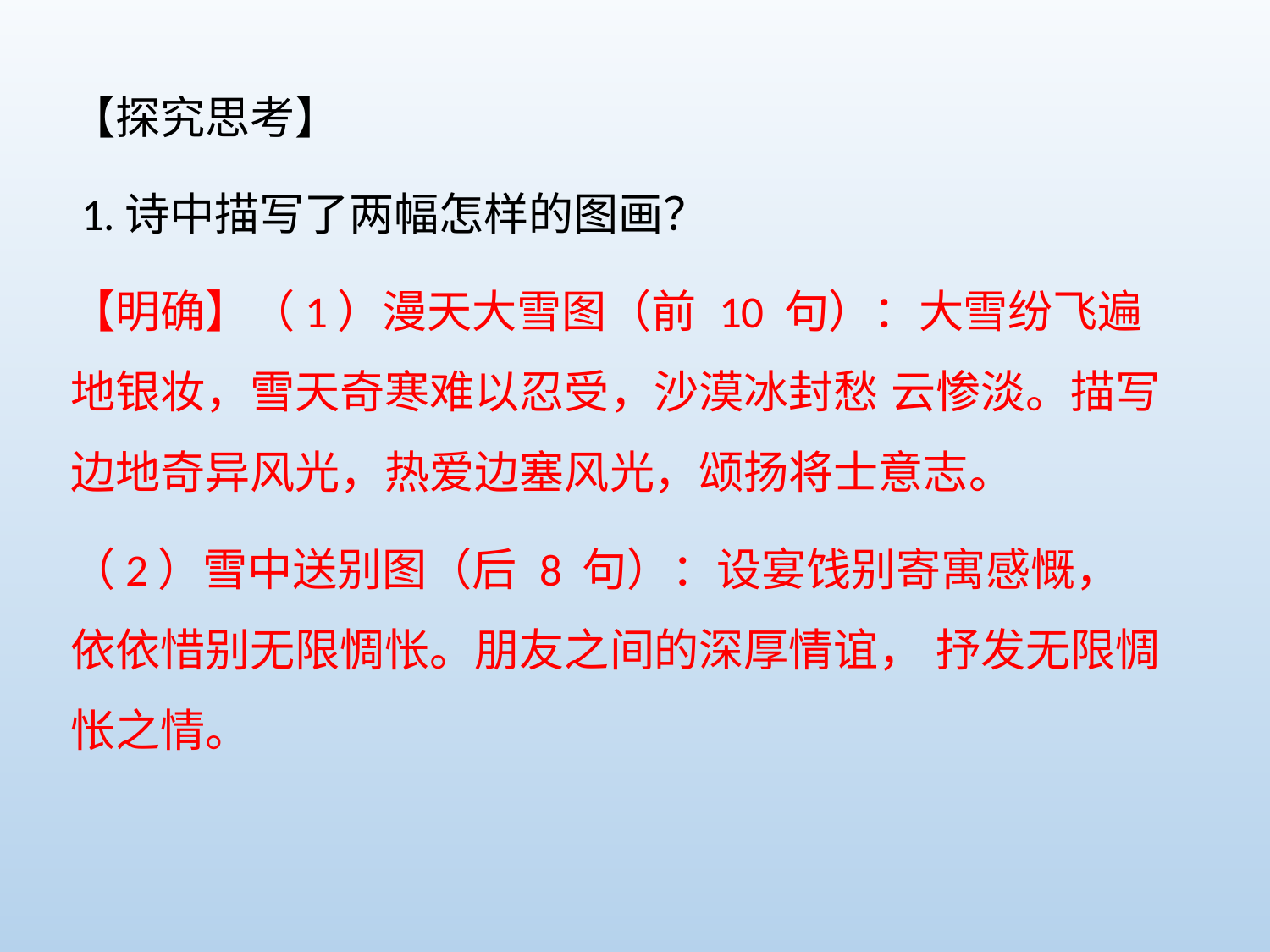

【探究思考】
 1.诗中描写了两幅怎样的图画？
【明确】（1）漫天大雪图（前 10 句）：大雪纷飞遍地银妆，雪天奇寒难以忍受，沙漠冰封愁 云惨淡。描写边地奇异风光，热爱边塞风光，颂扬将士意志。
（2）雪中送别图（后 8 句）：设宴饯别寄寓感慨，依依惜别无限惆怅。朋友之间的深厚情谊， 抒发无限惆怅之情。